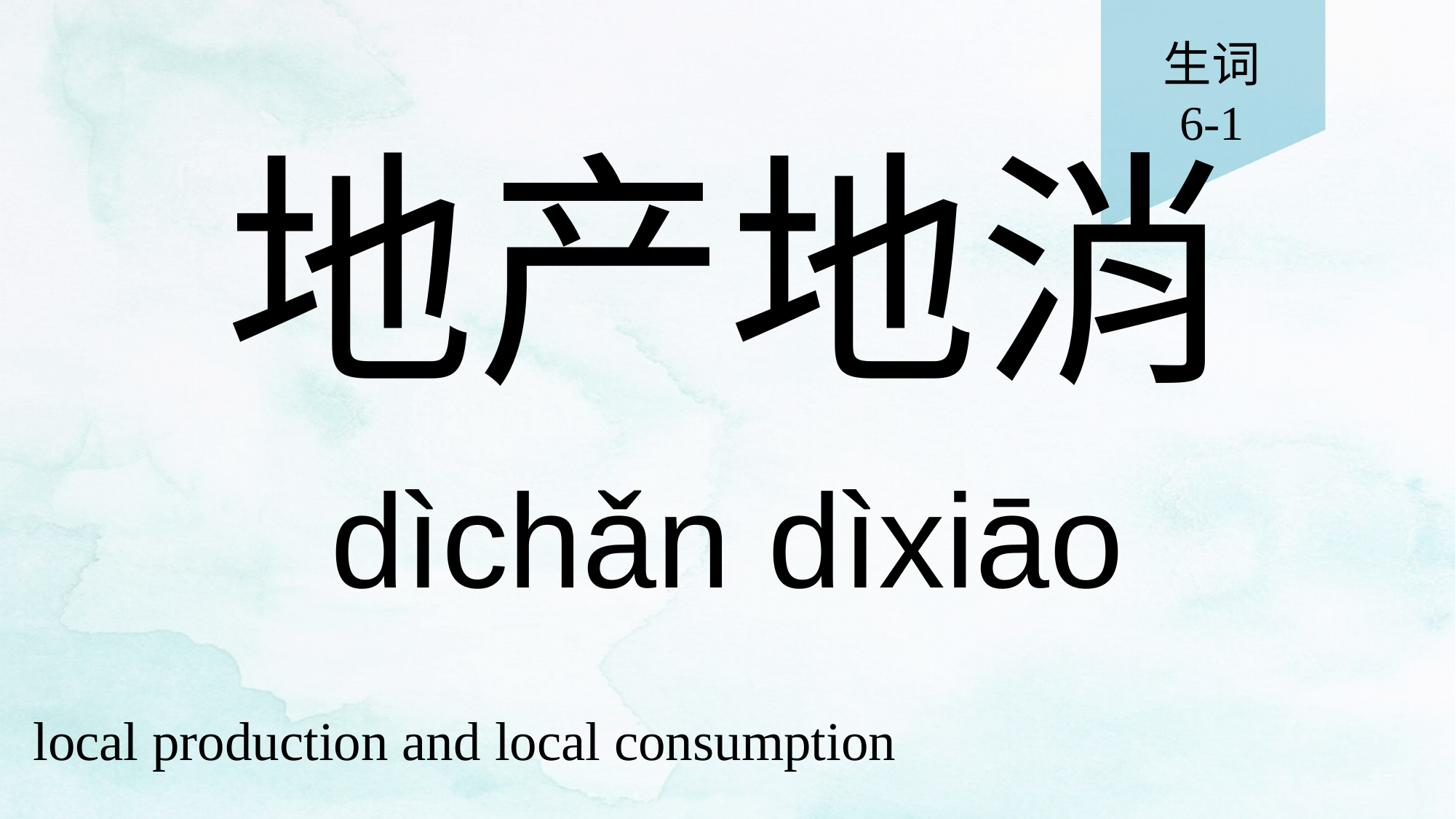

生词
6-1
# 地产地消
dìchǎn dìxiāo
local production and local consumption